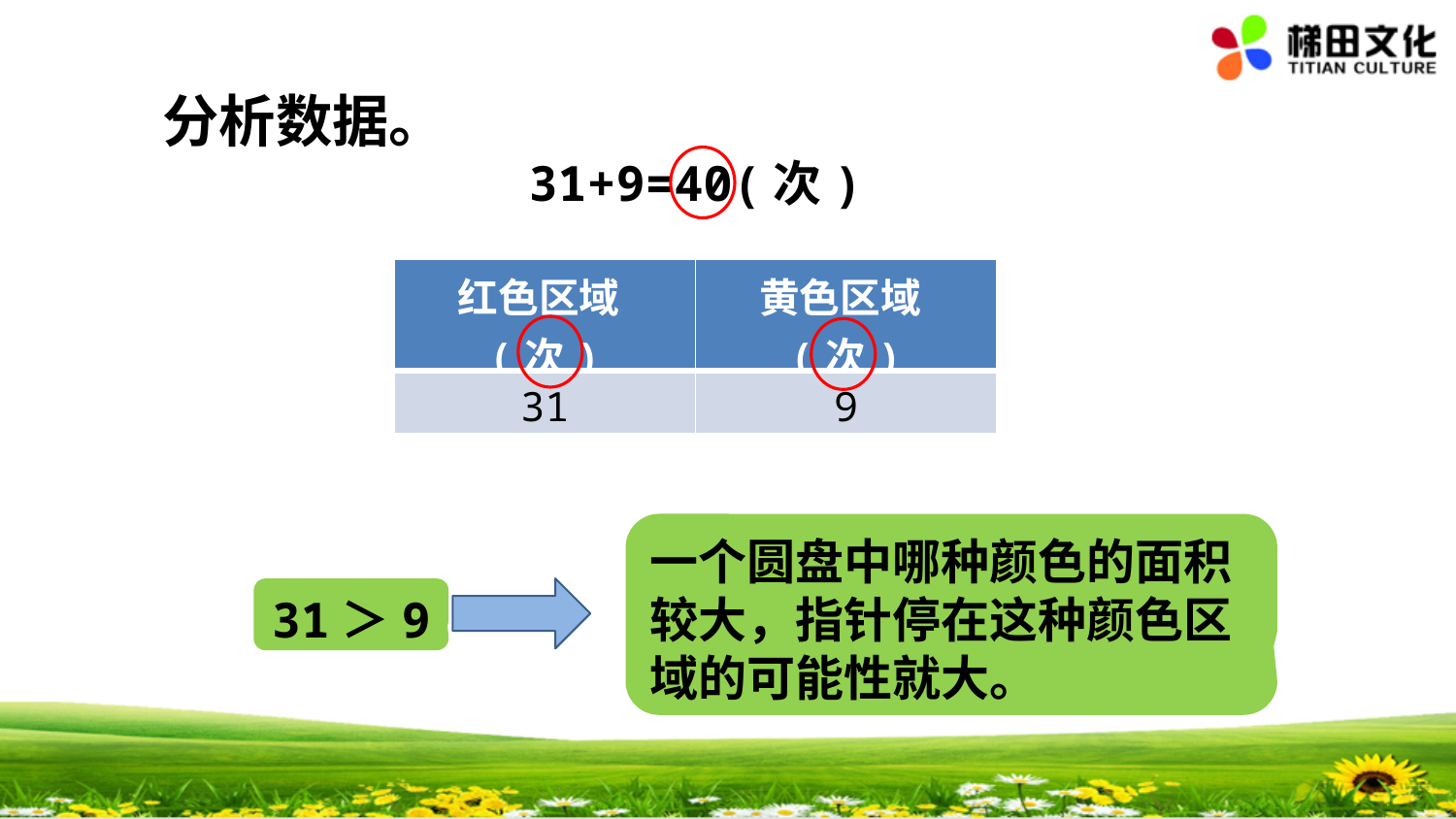

分析数据。
31+9=40(次)

| 红色区域(次) | 黄色区域(次) |
| --- | --- |
| 31 | 9 |

一个圆盘中哪种颜色的面积较大，指针停在这种颜色区域的可能性就大。
31＞9